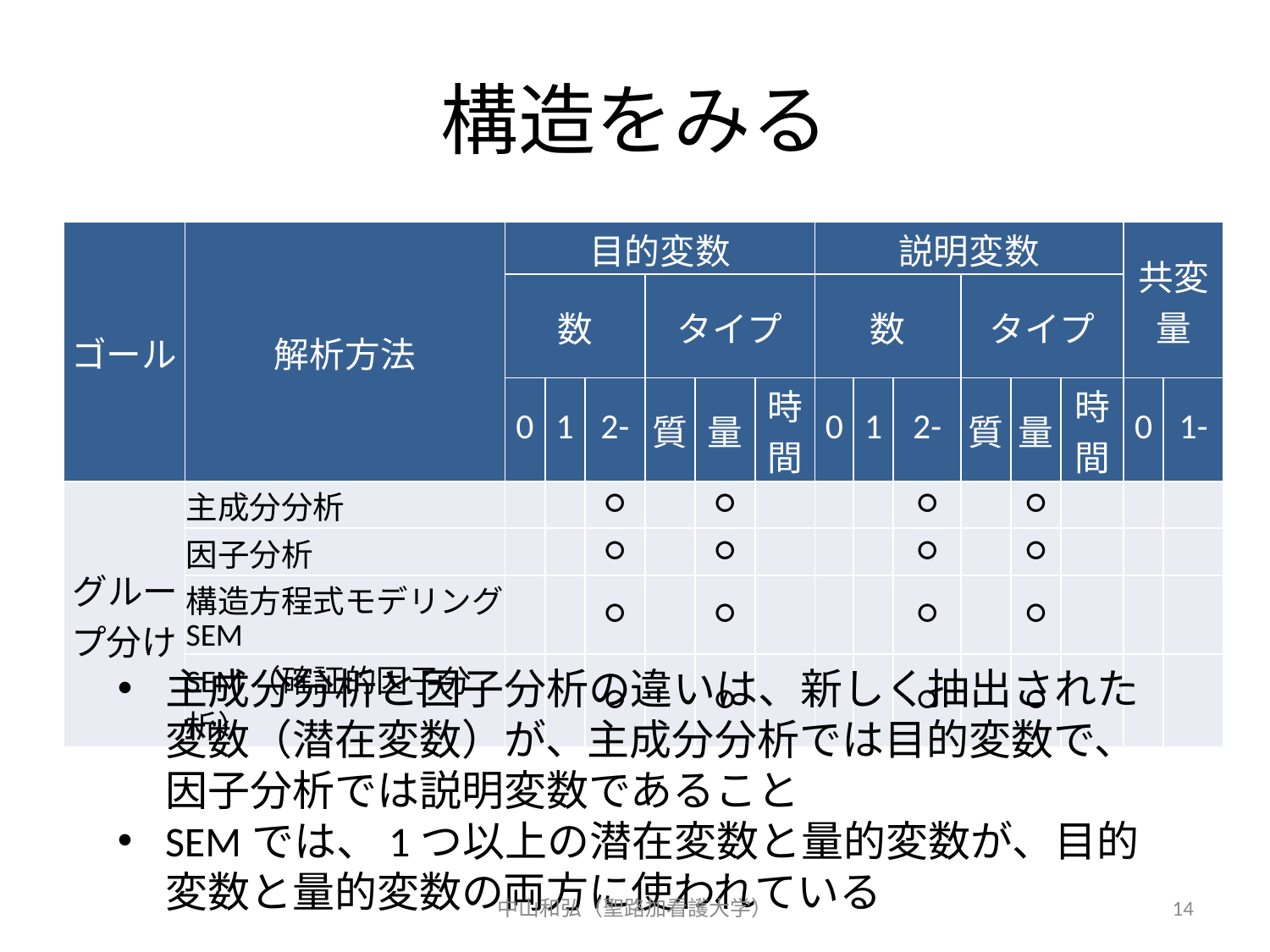

# 構造をみる
| ゴール | 解析方法 | 目的変数 |  |  |  |  |  | 説明変数 |  |  |  |  |  | 共変量 |  |
| --- | --- | --- | --- | --- | --- | --- | --- | --- | --- | --- | --- | --- | --- | --- | --- |
|  |  | 数 |  |  | タイプ |  |  | 数 |  |  | タイプ |  |  |  |  |
|  |  | 0 | 1 | 2- | 質 | 量 | 時間 | 0 | 1 | 2- | 質 | 量 | 時間 | 0 | 1- |
| グループ分け | 主成分分析 |  |  | ○ |  | ○ |  |  |  | ○ |  | ○ |  |  |  |
|  | 因子分析 |  |  | ○ |  | ○ |  |  |  | ○ |  | ○ |  |  |  |
|  | 構造方程式モデリングSEM |  |  | ○ |  | ○ |  |  |  | ○ |  | ○ |  |  |  |
|  | SEM（確証的因子分析） |  |  | ○ |  | ○ |  |  |  | ○ |  | ○ |  |  |  |
主成分分析と因子分析の違いは、新しく抽出された変数（潜在変数）が、主成分分析では目的変数で、因子分析では説明変数であること
SEMでは、1つ以上の潜在変数と量的変数が、目的変数と量的変数の両方に使われている
中山和弘（聖路加看護大学）
14